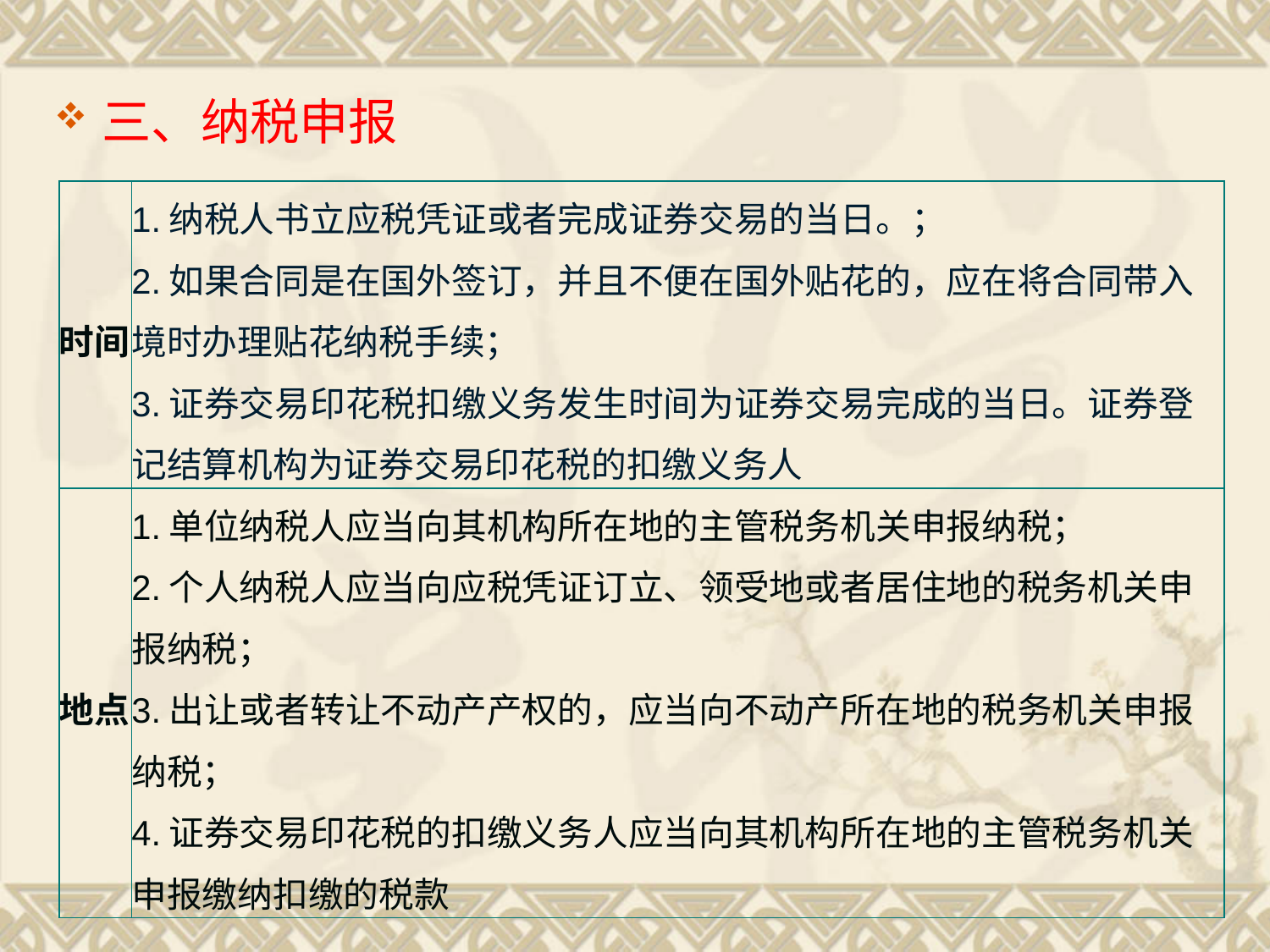

#
三、纳税申报

| 时间 | 1.纳税人书立应税凭证或者完成证券交易的当日。； 2.如果合同是在国外签订，并且不便在国外贴花的，应在将合同带入境时办理贴花纳税手续； 3.证券交易印花税扣缴义务发生时间为证券交易完成的当日。证券登记结算机构为证券交易印花税的扣缴义务人 |
| --- | --- |
| 地点 | 1.单位纳税人应当向其机构所在地的主管税务机关申报纳税； 2.个人纳税人应当向应税凭证订立、领受地或者居住地的税务机关申报纳税； 3.出让或者转让不动产产权的，应当向不动产所在地的税务机关申报纳税； 4.证券交易印花税的扣缴义务人应当向其机构所在地的主管税务机关申报缴纳扣缴的税款 |